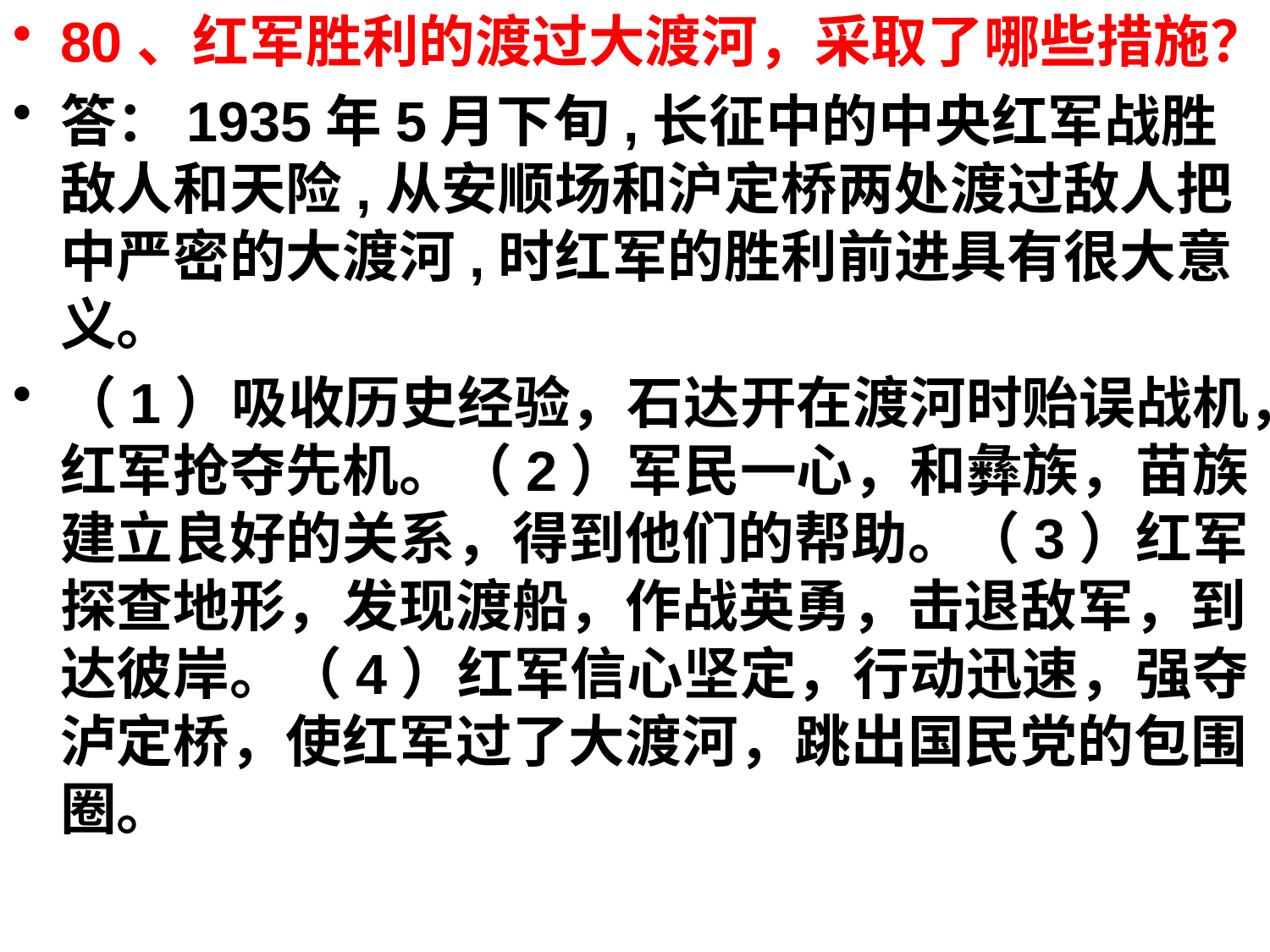

80、红军胜利的渡过大渡河，采取了哪些措施？
答：1935年5月下旬,长征中的中央红军战胜敌人和天险,从安顺场和沪定桥两处渡过敌人把中严密的大渡河,时红军的胜利前进具有很大意义。
（1）吸收历史经验，石达开在渡河时贻误战机，红军抢夺先机。（2）军民一心，和彝族，苗族建立良好的关系，得到他们的帮助。（3）红军探查地形，发现渡船，作战英勇，击退敌军，到达彼岸。（4）红军信心坚定，行动迅速，强夺泸定桥，使红军过了大渡河，跳出国民党的包围圈。
#